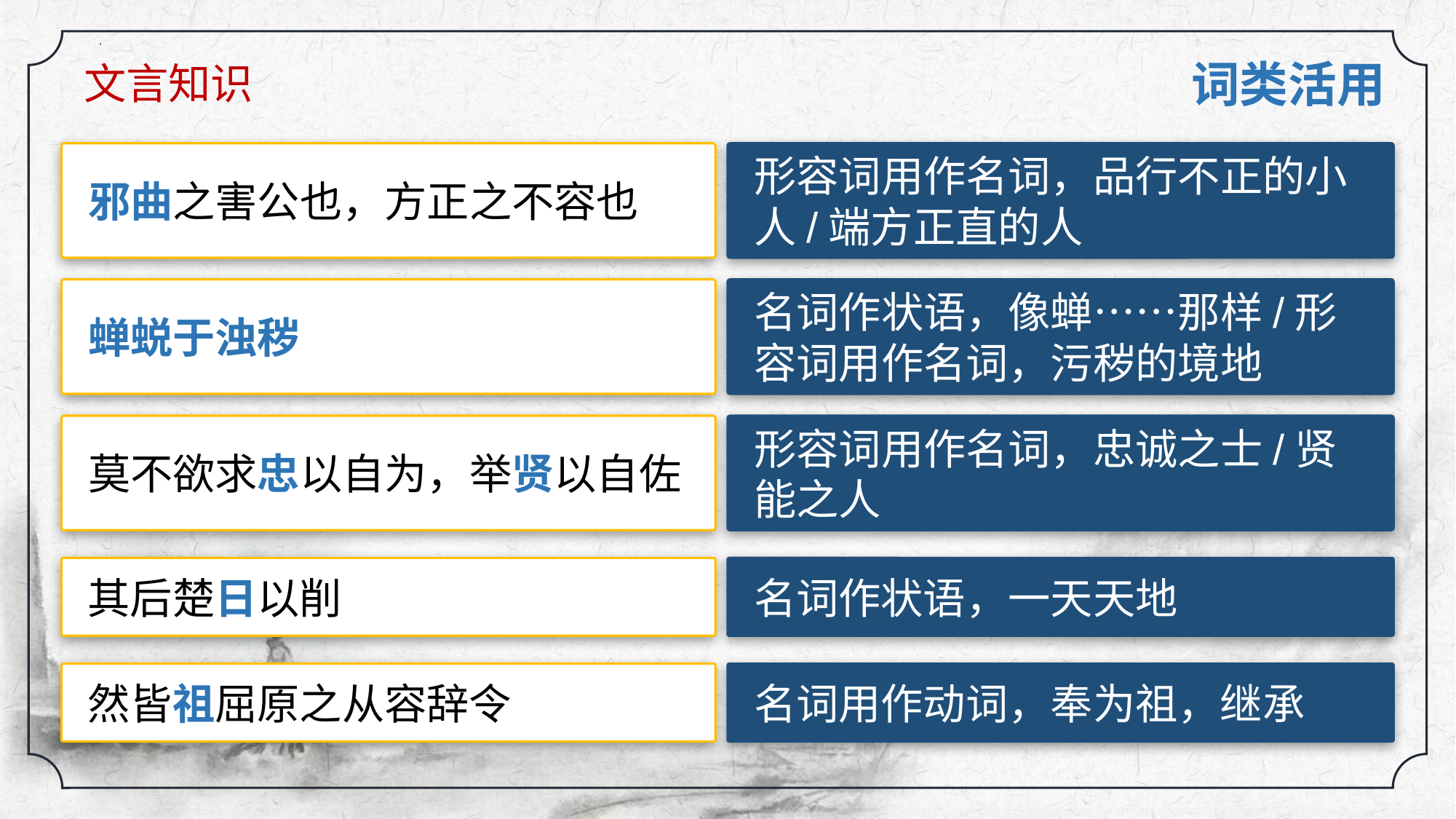

文言知识
词类活用
形容词用作名词，品行不正的小人/端方正直的人
邪曲之害公也，方正之不容也
名词作状语，像蝉……那样/形容词用作名词，污秽的境地
蝉蜕于浊秽
形容词用作名词，忠诚之士/贤能之人
莫不欲求忠以自为，举贤以自佐
其后楚日以削
名词作状语，一天天地
名词用作动词，奉为祖，继承
然皆祖屈原之从容辞令